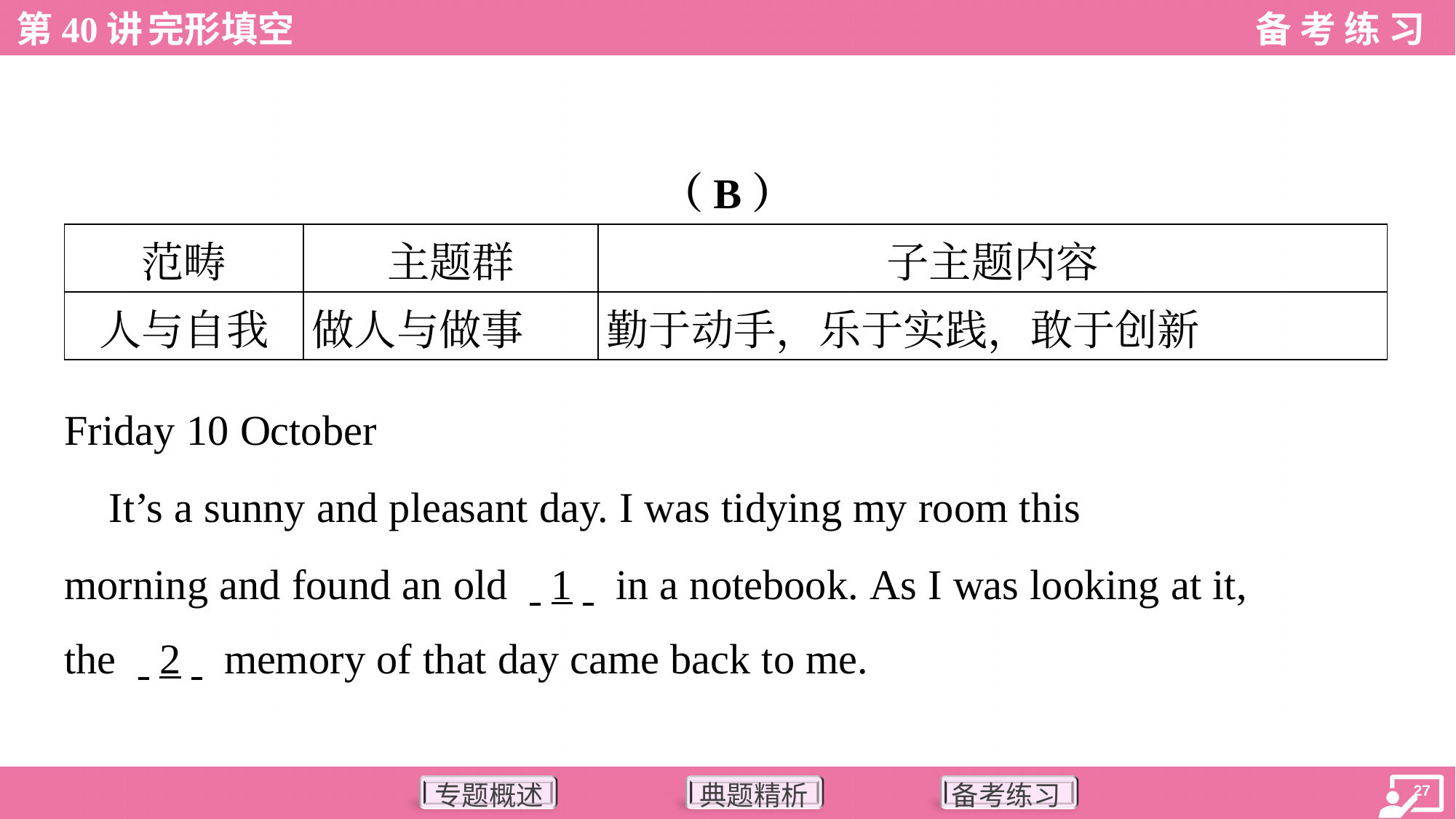

（B）
| 范畴 | 主题群 | 子主题内容 |
| --- | --- | --- |
| 人与自我 | 做人与做事 | 勤于动手，乐于实践，敢于创新 |
Friday 10 October
    It’s a sunny and pleasant day. I was tidying my room this
morning and found an old . .1. . in a notebook. As I was looking at it,
the . .2. . memory of that day came back to me.